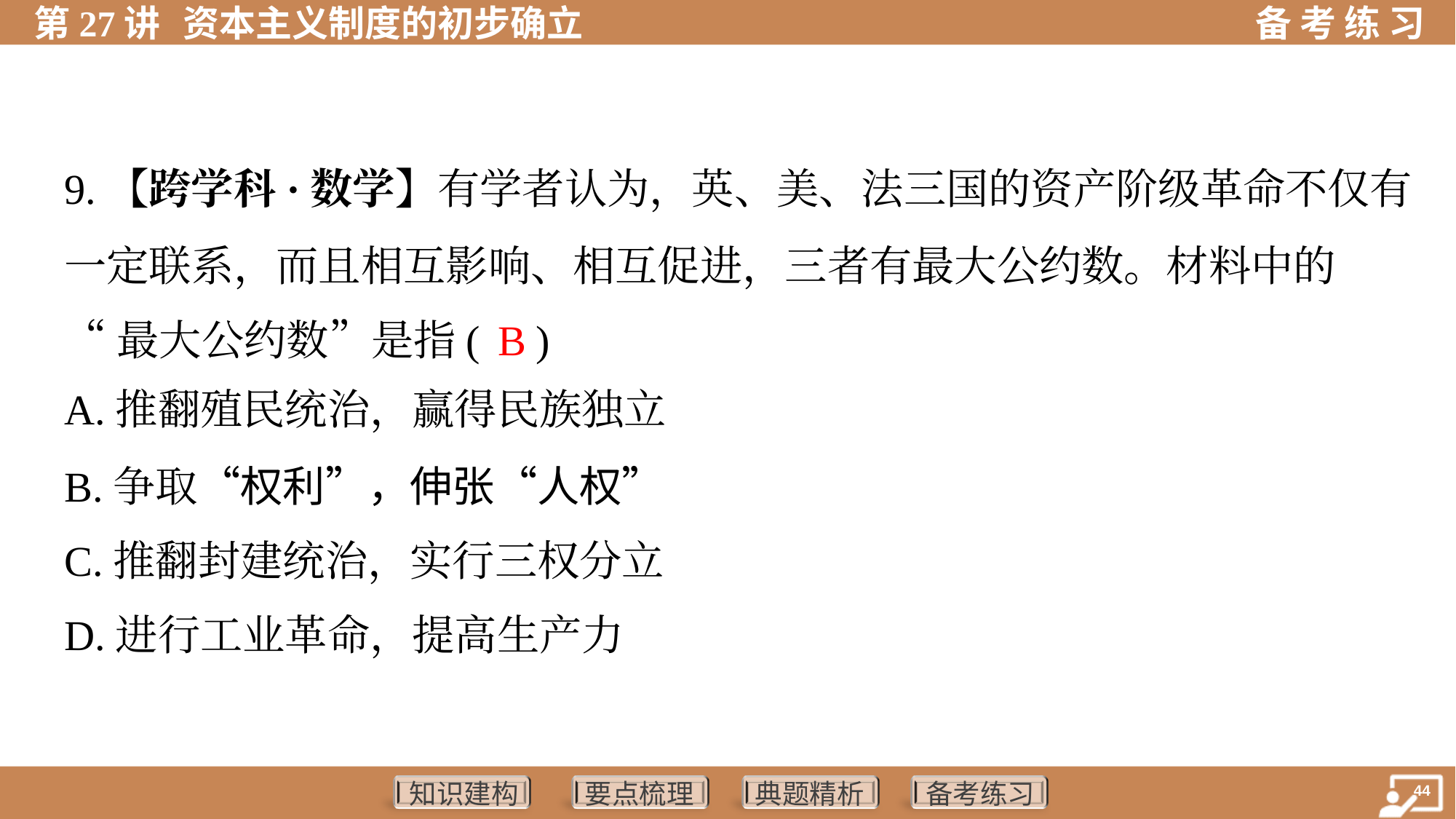

9.【跨学科·数学】有学者认为，英、美、法三国的资产阶级革命不仅有
一定联系，而且相互影响、相互促进，三者有最大公约数。材料中的
“最大公约数”是指(     )
    B
A.推翻殖民统治，赢得民族独立
B.争取“权利”，伸张“人权”
C.推翻封建统治，实行三权分立
D.进行工业革命，提高生产力